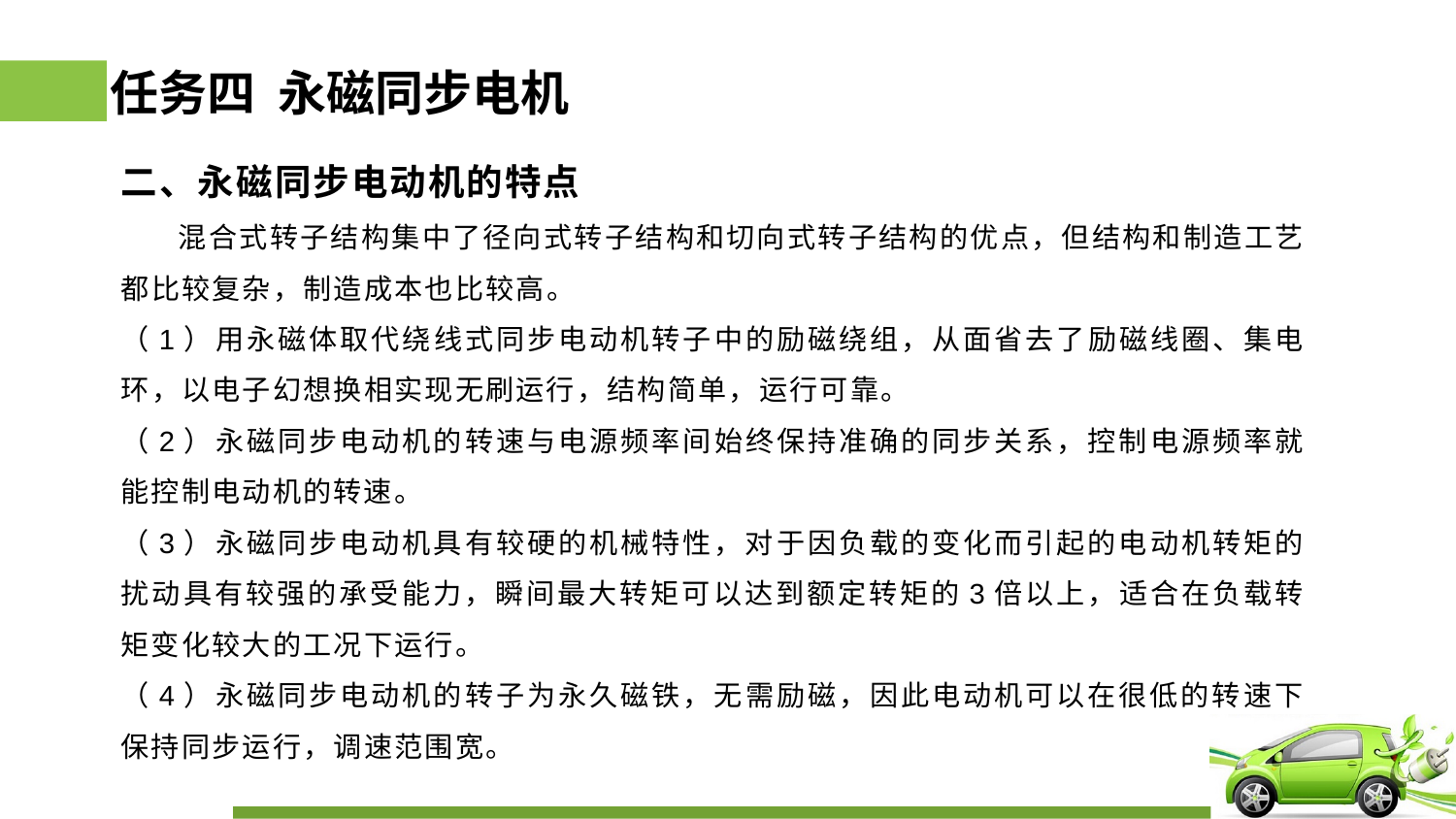

# 任务四  永磁同步电机
二、永磁同步电动机的特点
      混合式转子结构集中了径向式转子结构和切向式转子结构的优点，但结构和制造工艺都比较复杂，制造成本也比较高。
（1）用永磁体取代绕线式同步电动机转子中的励磁绕组，从面省去了励磁线圈、集电环，以电子幻想换相实现无刷运行，结构简单，运行可靠。
（2）永磁同步电动机的转速与电源频率间始终保持准确的同步关系，控制电源频率就能控制电动机的转速。
（3）永磁同步电动机具有较硬的机械特性，对于因负载的变化而引起的电动机转矩的扰动具有较强的承受能力，瞬间最大转矩可以达到额定转矩的3倍以上，适合在负载转矩变化较大的工况下运行。
（4）永磁同步电动机的转子为永久磁铁，无需励磁，因此电动机可以在很低的转速下保持同步运行，调速范围宽。